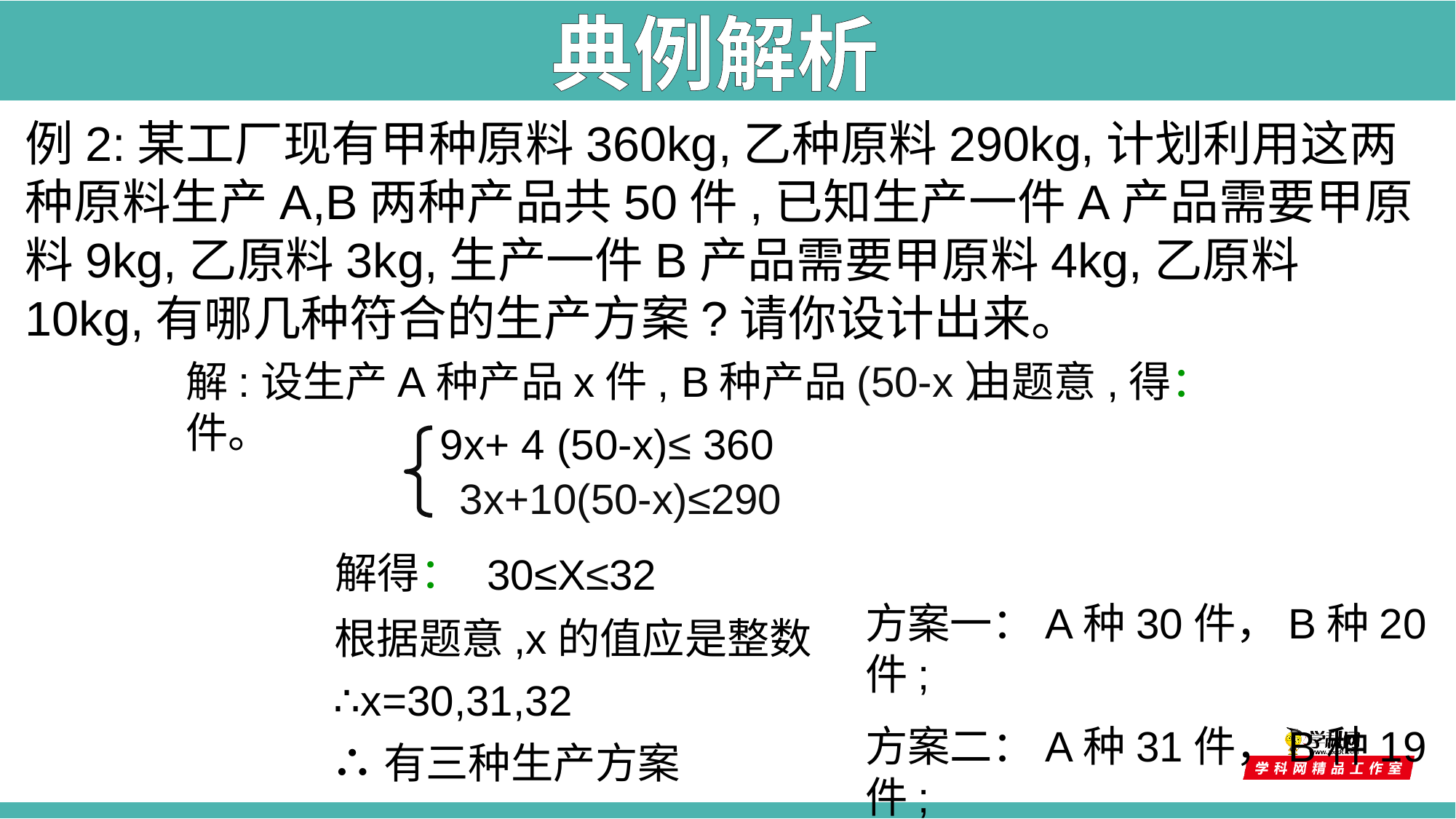

典例解析
例2:某工厂现有甲种原料360kg,乙种原料290kg,计划利用这两种原料生产A,B两种产品共50件,已知生产一件A产品需要甲原料9kg,乙原料3kg,生产一件B产品需要甲原料4kg,乙原料10kg,有哪几种符合的生产方案?请你设计出来。
解:设生产A种产品x件, B种产品(50-x）件。
由题意,得：

   9x+ 4 (50-x)≤ 360

3x+10(50-x)≤290
解得：
30≤X≤32
方案一：A种30件，B种20件;
方案二：A种31件，B种19件;
方案三：A种32件，B种18件。
根据题意,x的值应是整数
∴x=30,31,32
∴有三种生产方案